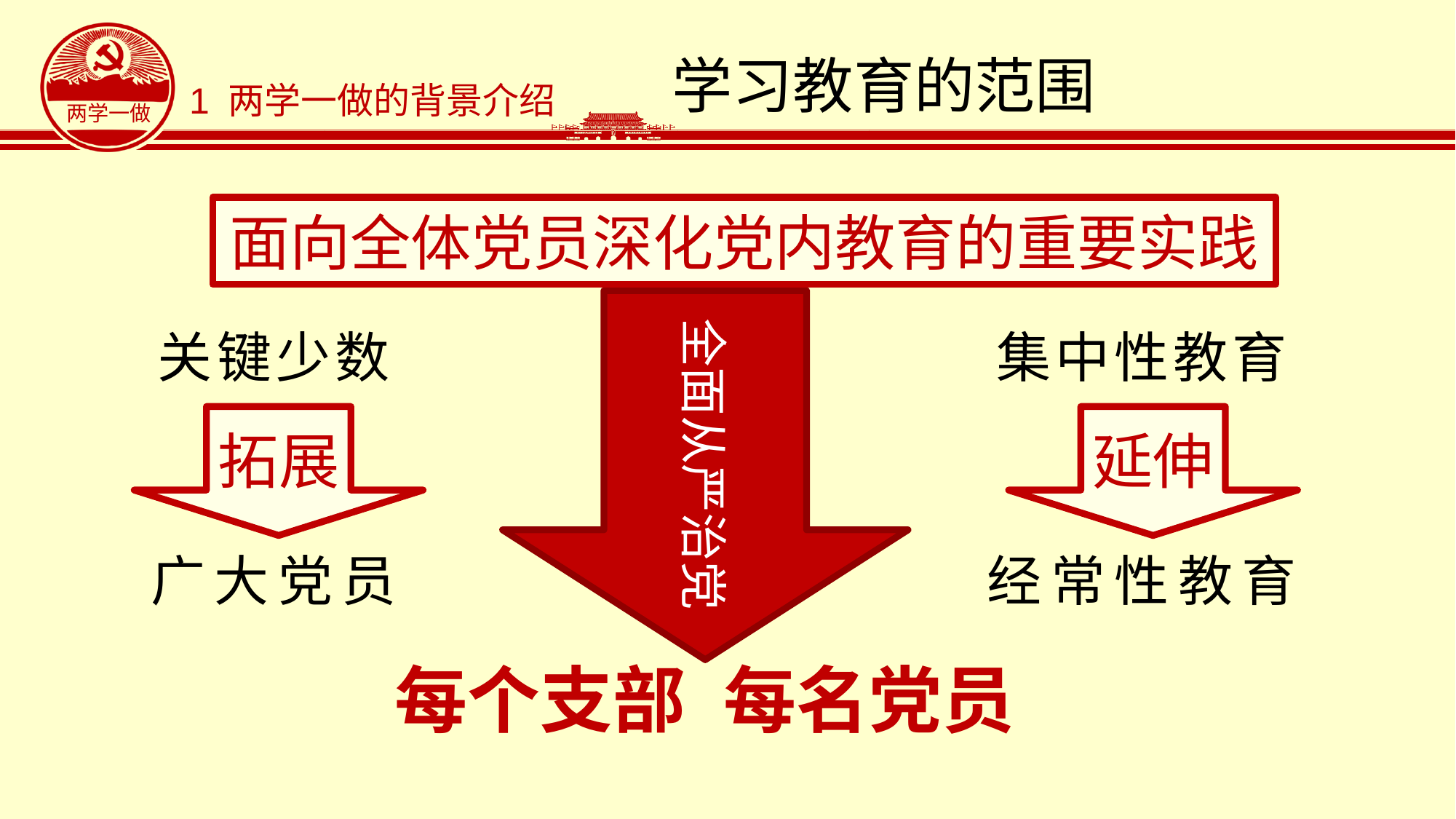

# 学习教育的范围
1 两学一做的背景介绍
面向全体党员深化党内教育的重要实践
全面从严治党
关键少数
集中性教育
拓展
延伸
广大党员
经常性教育
每个支部
每名党员